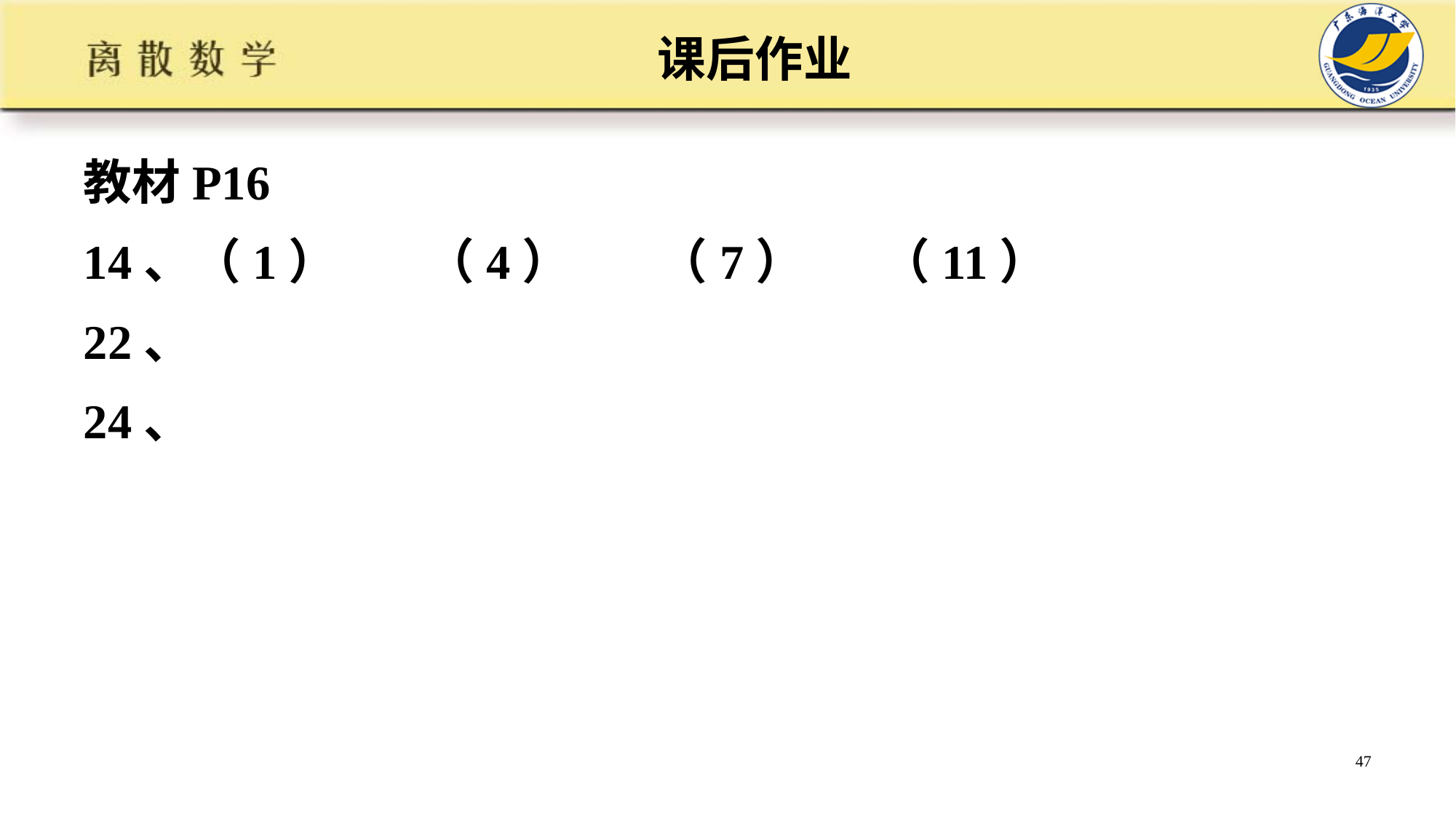

# 课后作业
教材P16
14、（1）        （4）        （7）       （11）
22、
24、
47